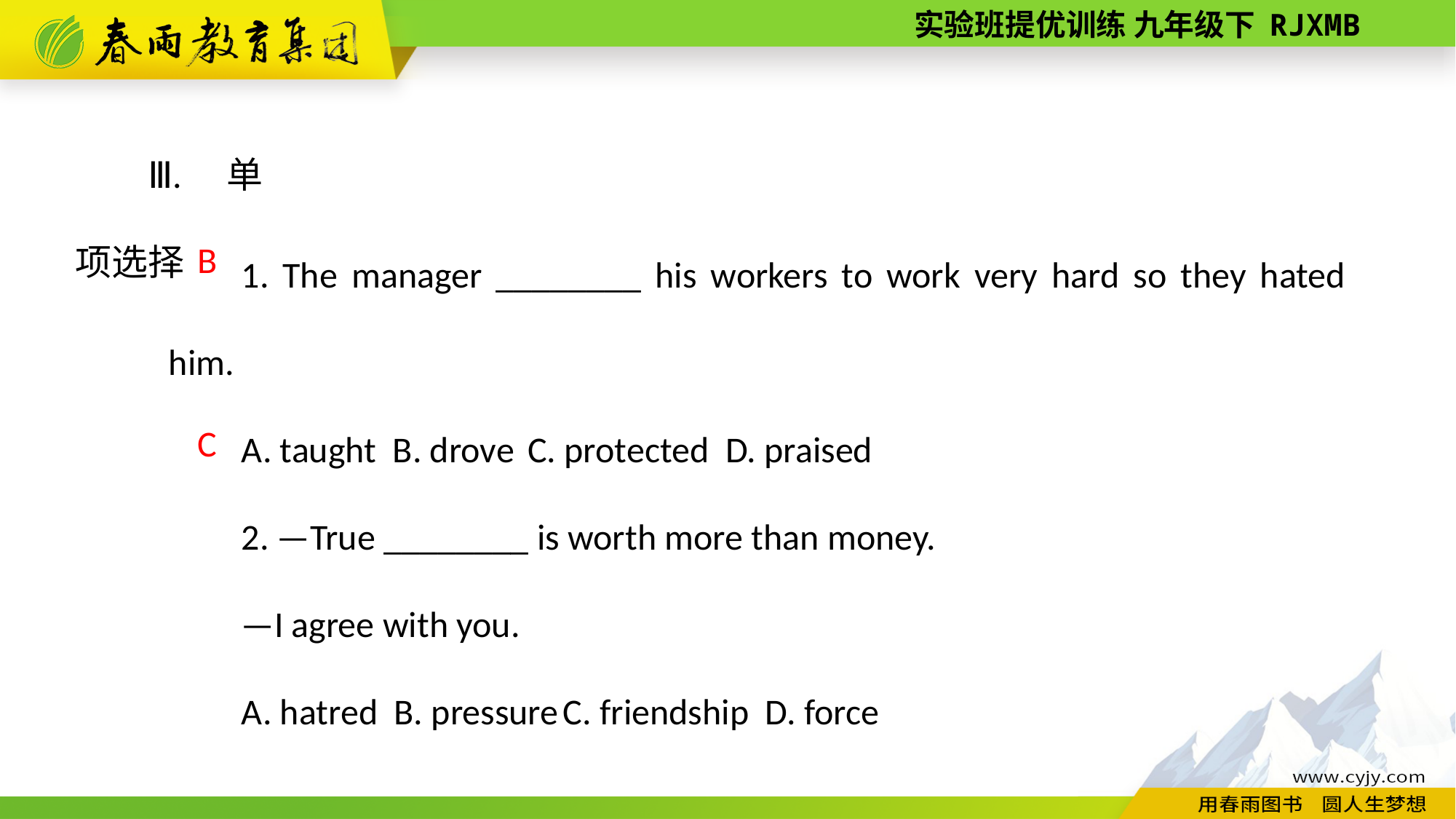

Ⅲ. 单项选择
1. The manager ________ his workers to work very hard so they hated him.
A. taught  B. drove   C. protected  D. praised
2. —True ________ is worth more than money.
—I agree with you.
A. hatred  B. pressure C. friendship  D. force
B
C